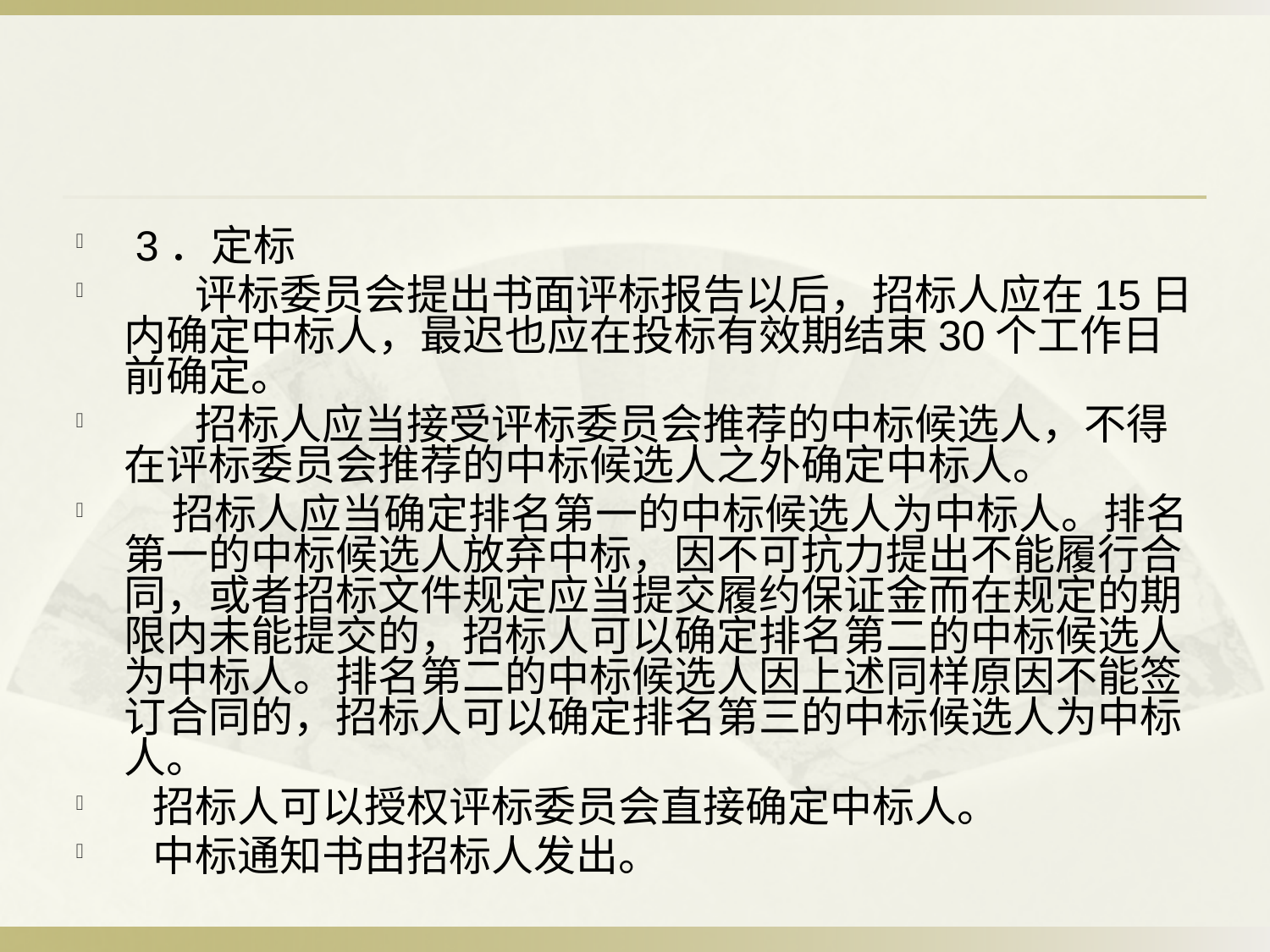

#
 3．定标
  　评标委员会提出书面评标报告以后，招标人应在15日内确定中标人，最迟也应在投标有效期结束30个工作日前确定。
  　招标人应当接受评标委员会推荐的中标候选人，不得在评标委员会推荐的中标候选人之外确定中标人。
    招标人应当确定排名第一的中标候选人为中标人。排名第一的中标候选人放弃中标，因不可抗力提出不能履行合同，或者招标文件规定应当提交履约保证金而在规定的期限内未能提交的，招标人可以确定排名第二的中标候选人为中标人。排名第二的中标候选人因上述同样原因不能签订合同的，招标人可以确定排名第三的中标候选人为中标人。
  招标人可以授权评标委员会直接确定中标人。
  中标通知书由招标人发出。